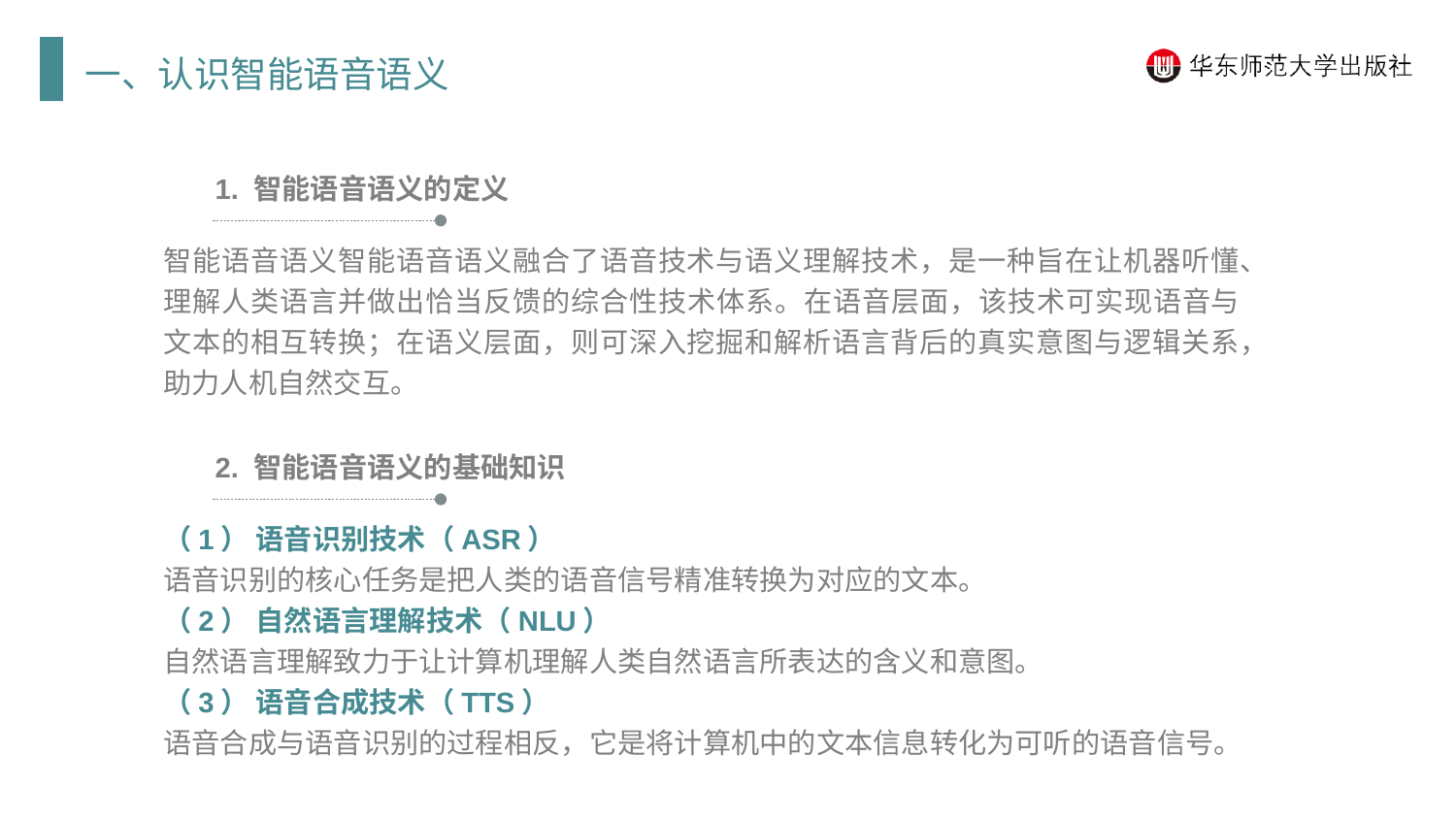

一、认识智能语音语义
1. 智能语音语义的定义
智能语音语义智能语音语义融合了语音技术与语义理解技术，是一种旨在让机器听懂、理解人类语言并做出恰当反馈的综合性技术体系。在语音层面，该技术可实现语音与文本的相互转换；在语义层面，则可深入挖掘和解析语言背后的真实意图与逻辑关系，助力人机自然交互。
2. 智能语音语义的基础知识
（1） 语音识别技术（ASR）
语音识别的核心任务是把人类的语音信号精准转换为对应的文本。
（2） 自然语言理解技术（NLU）
自然语言理解致力于让计算机理解人类自然语言所表达的含义和意图。
（3） 语音合成技术（TTS）
语音合成与语音识别的过程相反，它是将计算机中的文本信息转化为可听的语音信号。